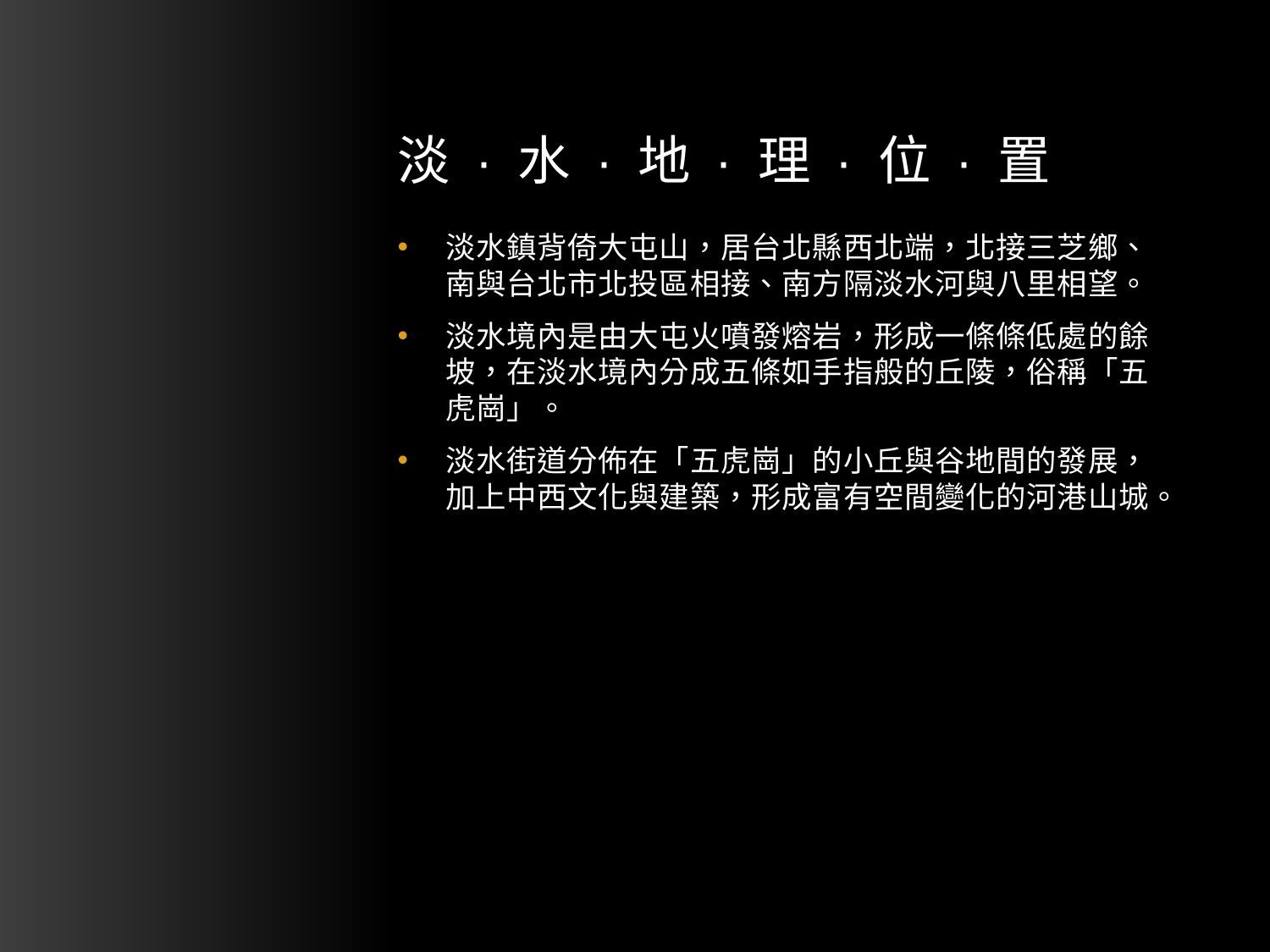

# 淡 · 水 · 地 · 理 · 位 · 置
淡水鎮背倚大屯山，居台北縣西北端，北接三芝鄉、南與台北市北投區相接、南方隔淡水河與八里相望。
淡水境內是由大屯火噴發熔岩，形成一條條低處的餘坡，在淡水境內分成五條如手指般的丘陵，俗稱「五虎崗」。
淡水街道分佈在「五虎崗」的小丘與谷地間的發展，加上中西文化與建築，形成富有空間變化的河港山城。